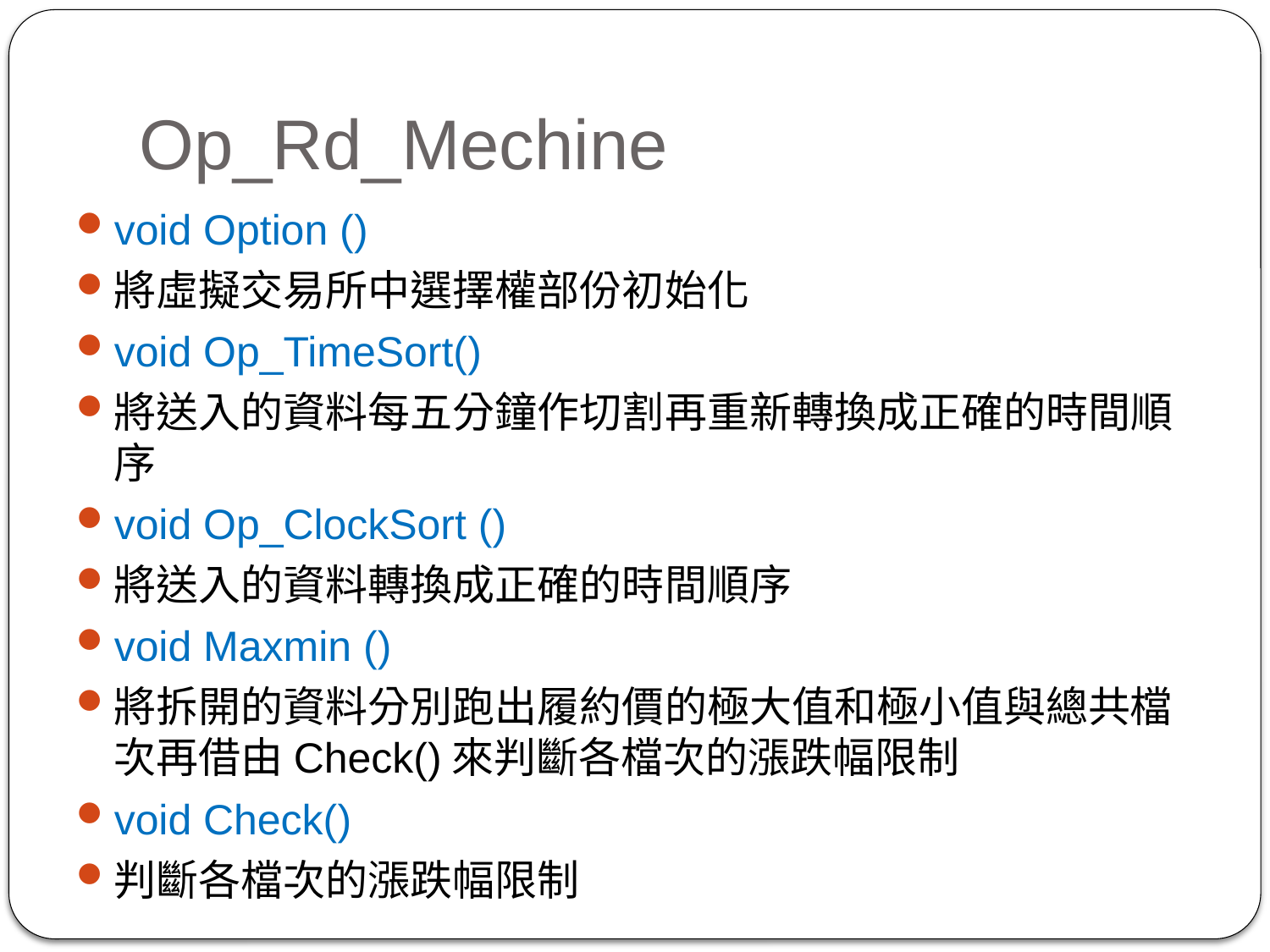

# Op_Rd_Mechine
void Option ()
將虛擬交易所中選擇權部份初始化
void Op_TimeSort()
將送入的資料每五分鐘作切割再重新轉換成正確的時間順序
void Op_ClockSort ()
將送入的資料轉換成正確的時間順序
void Maxmin ()
將拆開的資料分別跑出履約價的極大值和極小值與總共檔次再借由Check()來判斷各檔次的漲跌幅限制
void Check()
判斷各檔次的漲跌幅限制